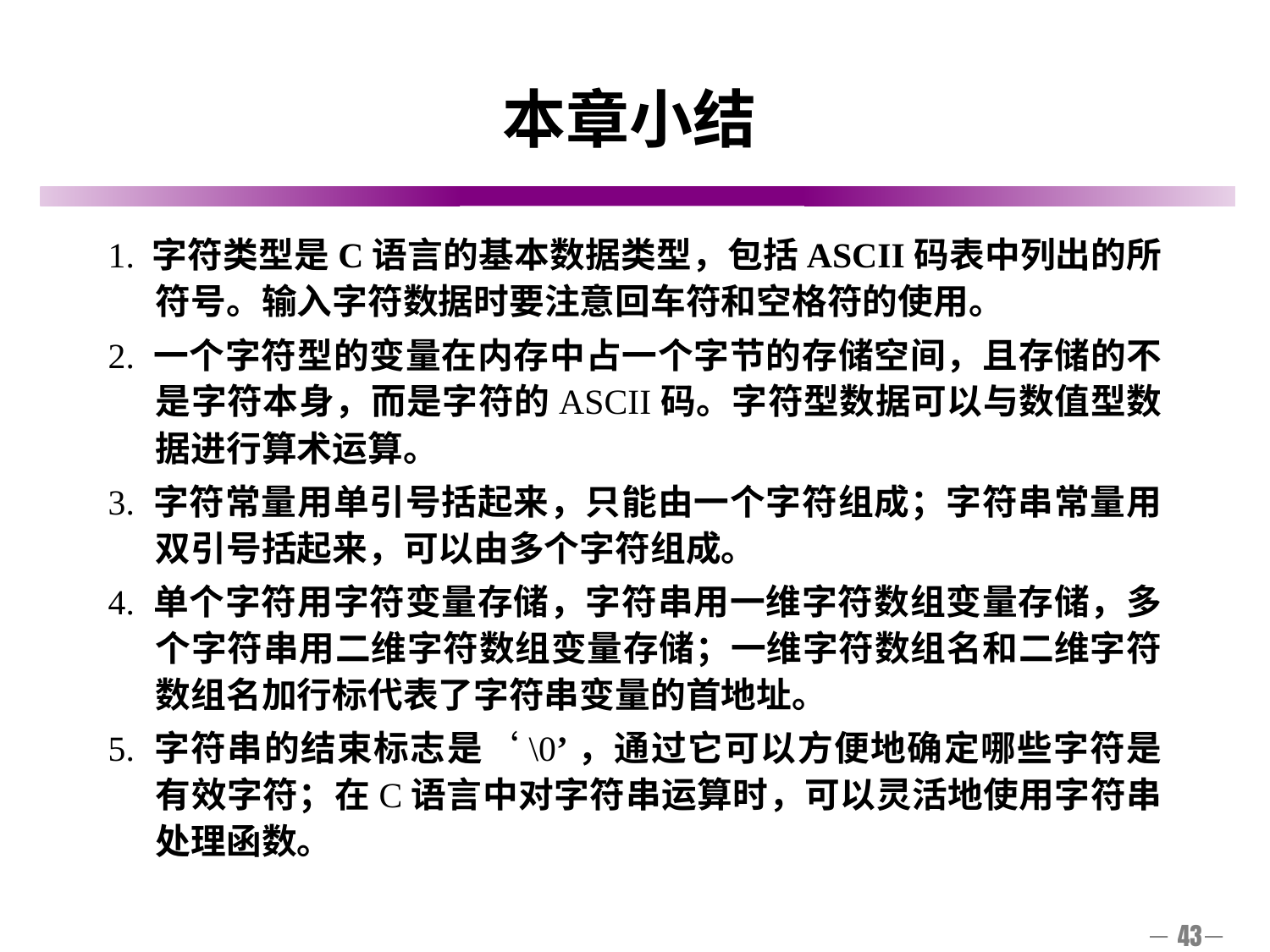

# 本章小结
1. 字符类型是C语言的基本数据类型，包括ASCII码表中列出的所符号。输入字符数据时要注意回车符和空格符的使用。
2. 一个字符型的变量在内存中占一个字节的存储空间，且存储的不是字符本身，而是字符的ASCII码。字符型数据可以与数值型数据进行算术运算。
3. 字符常量用单引号括起来，只能由一个字符组成；字符串常量用双引号括起来，可以由多个字符组成。
4. 单个字符用字符变量存储，字符串用一维字符数组变量存储，多个字符串用二维字符数组变量存储；一维字符数组名和二维字符数组名加行标代表了字符串变量的首地址。
5. 字符串的结束标志是‘\0’，通过它可以方便地确定哪些字符是有效字符；在C语言中对字符串运算时，可以灵活地使用字符串处理函数。
－43－